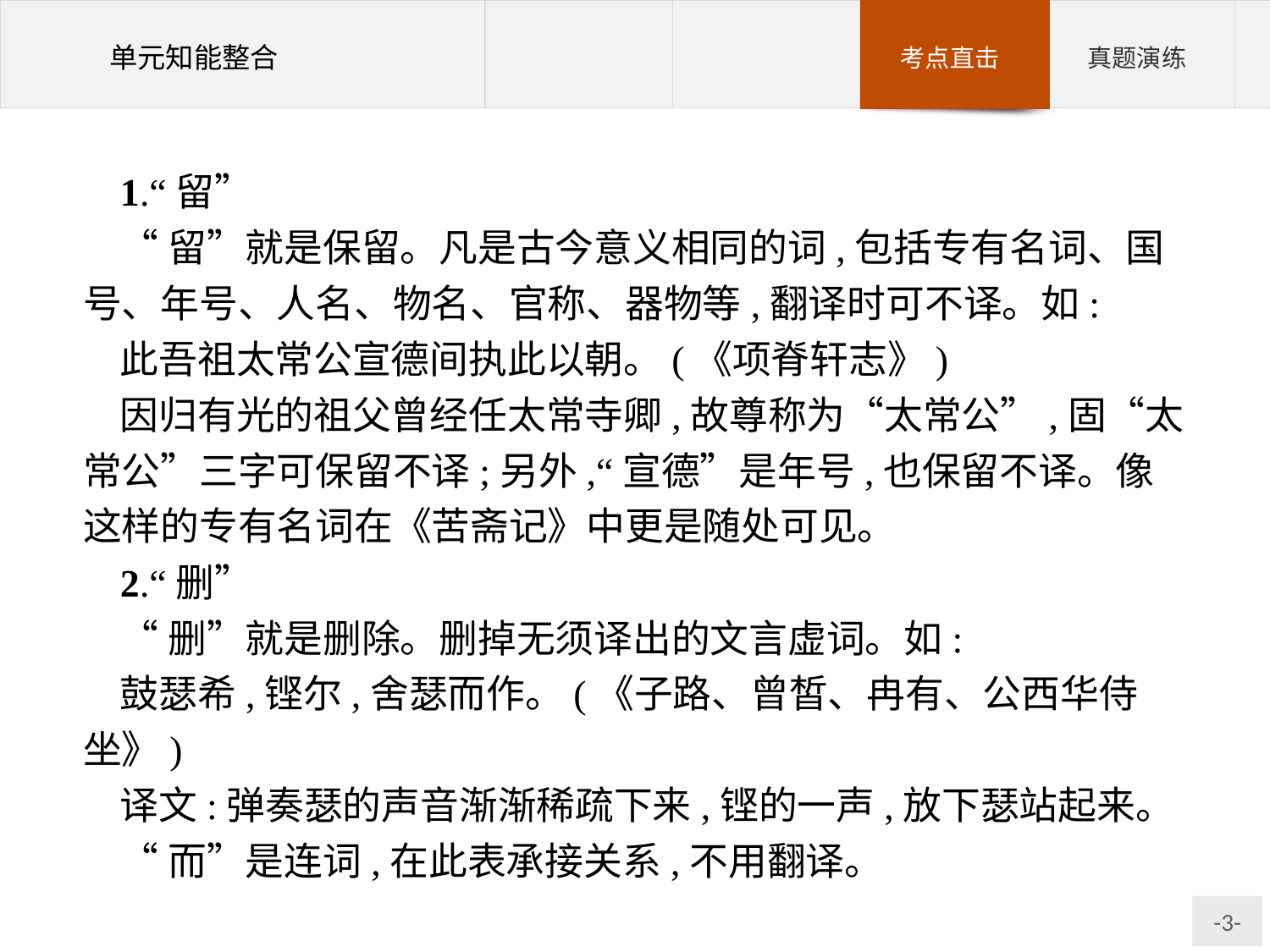

1.“留”
“留”就是保留。凡是古今意义相同的词,包括专有名词、国号、年号、人名、物名、官称、器物等,翻译时可不译。如:
此吾祖太常公宣德间执此以朝。(《项脊轩志》)
因归有光的祖父曾经任太常寺卿,故尊称为“太常公”,固“太常公”三字可保留不译;另外,“宣德”是年号,也保留不译。像这样的专有名词在《苦斋记》中更是随处可见。
2.“删”
“删”就是删除。删掉无须译出的文言虚词。如:
鼓瑟希,铿尔,舍瑟而作。(《子路、曾皙、冉有、公西华侍坐》)
译文:弹奏瑟的声音渐渐稀疏下来,铿的一声,放下瑟站起来。
“而”是连词,在此表承接关系,不用翻译。